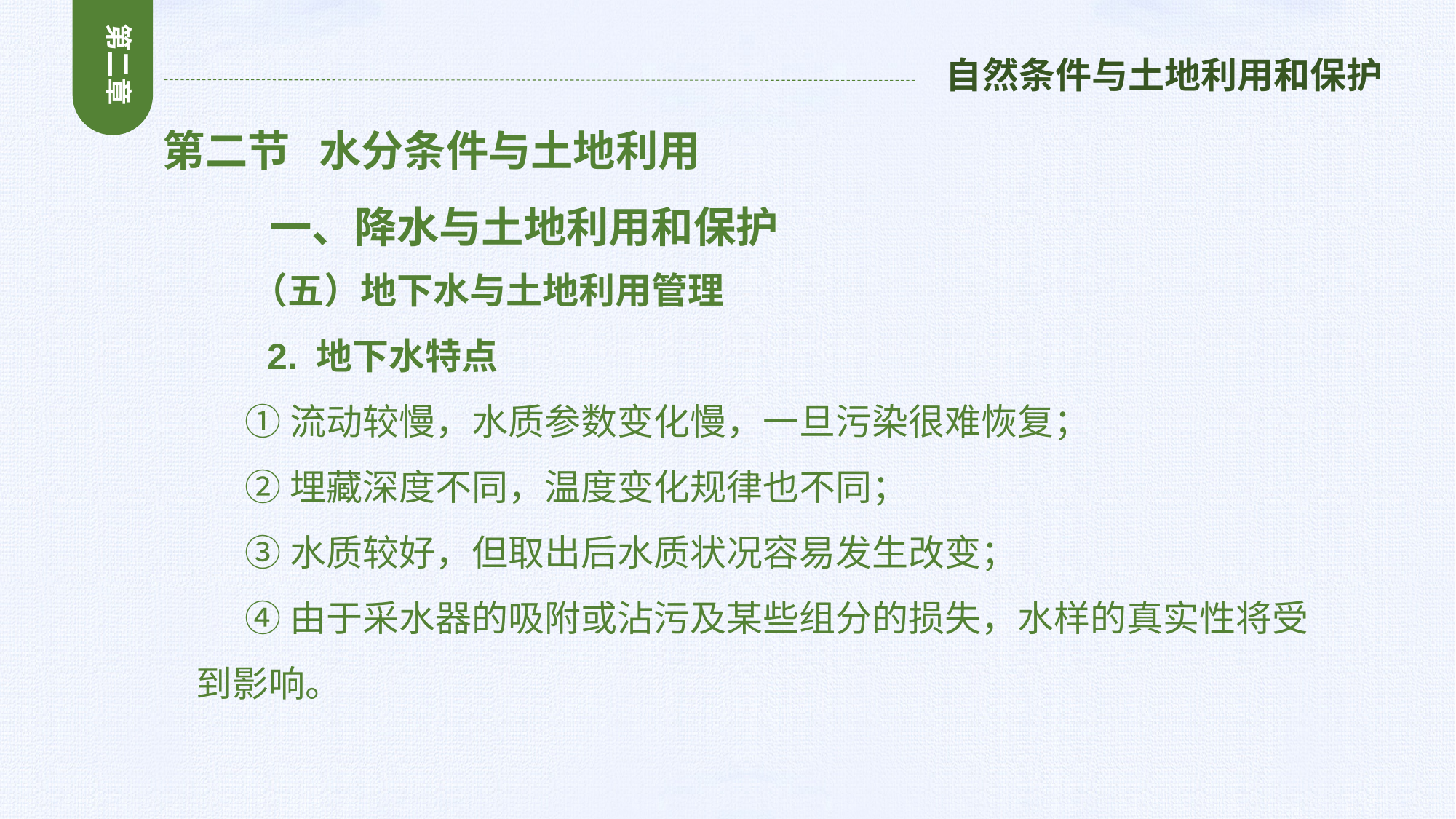

第二章
自然条件与土地利用和保护
第二节   水分条件与土地利用
          一、降水与土地利用和保护
       （五）地下水与土地利用管理
       2. 地下水特点
      ①流动较慢，水质参数变化慢，一旦污染很难恢复；
      ②埋藏深度不同，温度变化规律也不同；
      ③水质较好，但取出后水质状况容易发生改变；
      ④由于采水器的吸附或沾污及某些组分的损失，水样的真实性将受到影响。